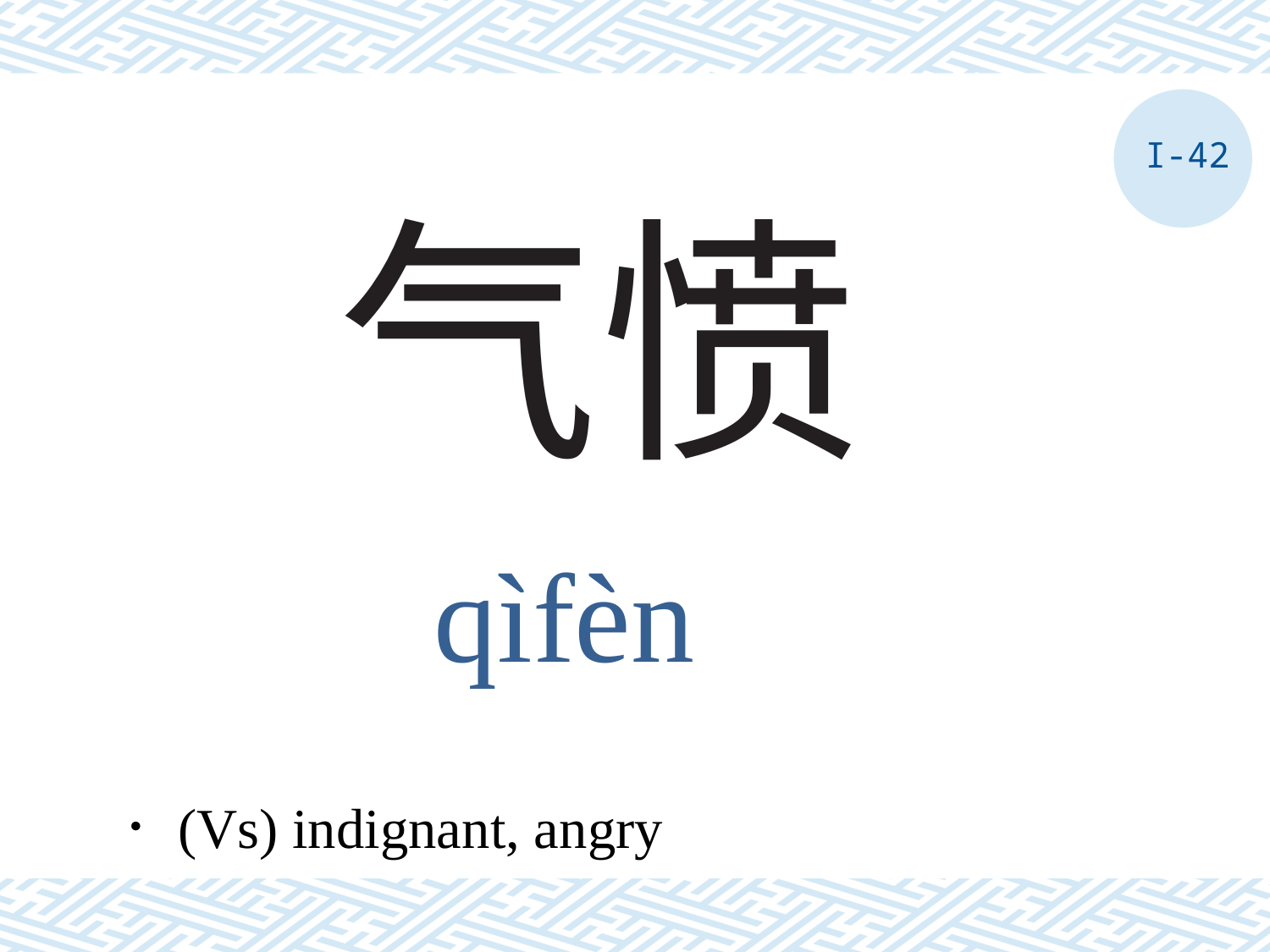

I-42

# 气愤
qìfèn
．(Vs) indignant, angry